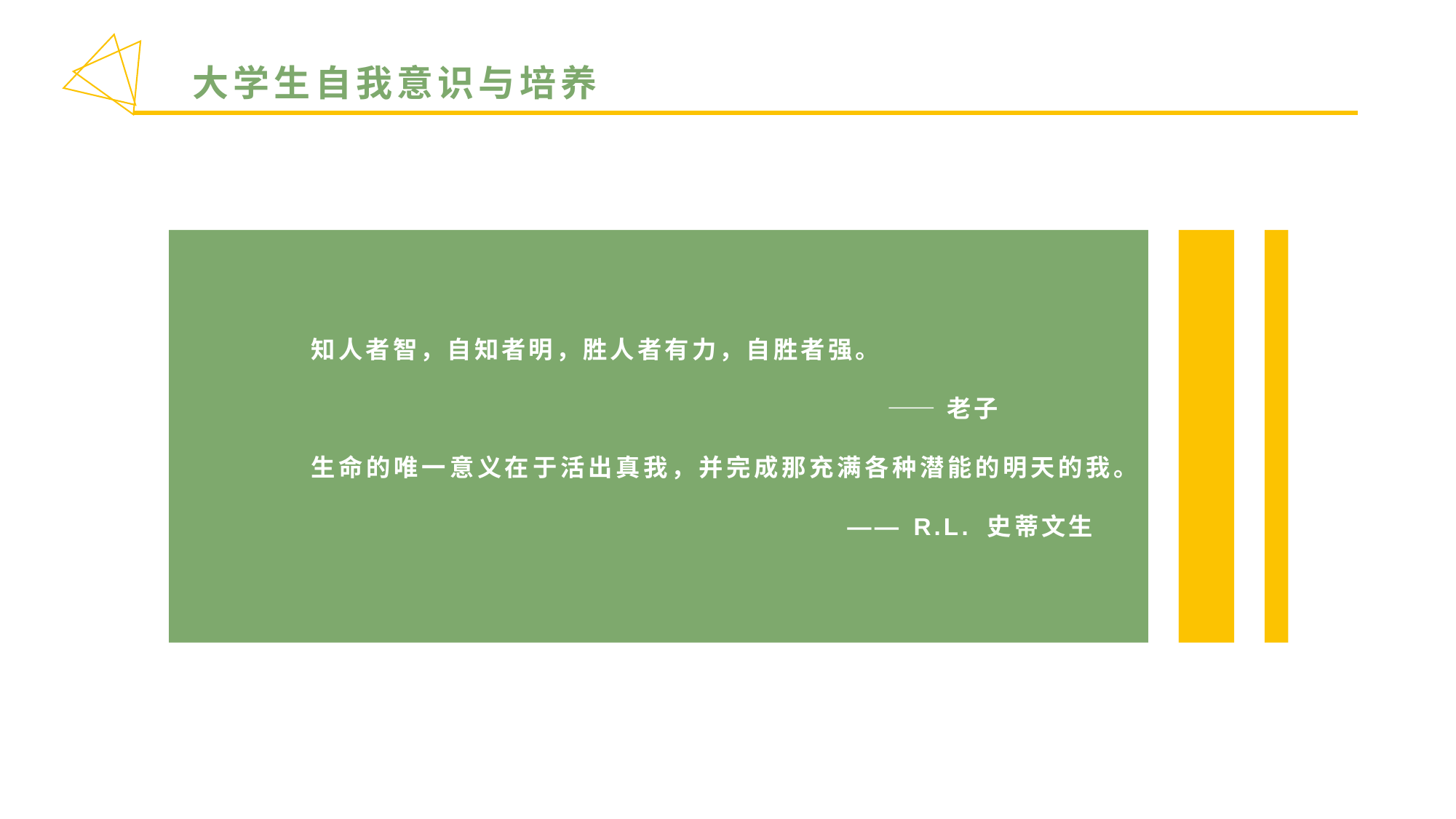

大学生自我意识与培养

知人者智，自知者明，胜人者有力，自胜者强。
                                                                    ——老子
生命的唯一意义在于活出真我，并完成那充满各种潜能的明天的我。
                                                       —— R.L. 史蒂文生